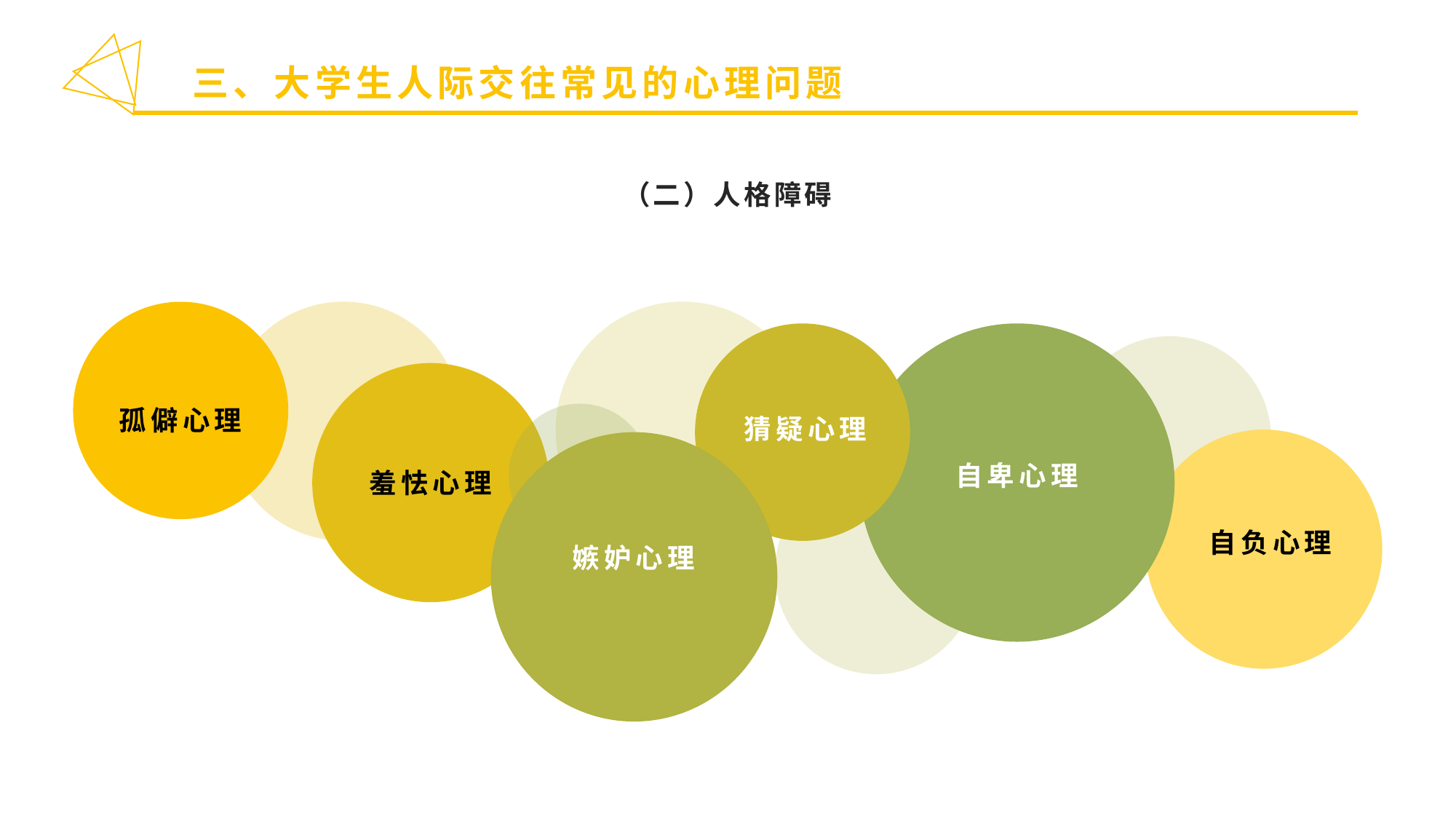

三、大学生人际交往常见的心理问题
（二）人格障碍

孤僻心理
猜疑心理

自卑心理
羞怯心理

自负心理
嫉妒心理